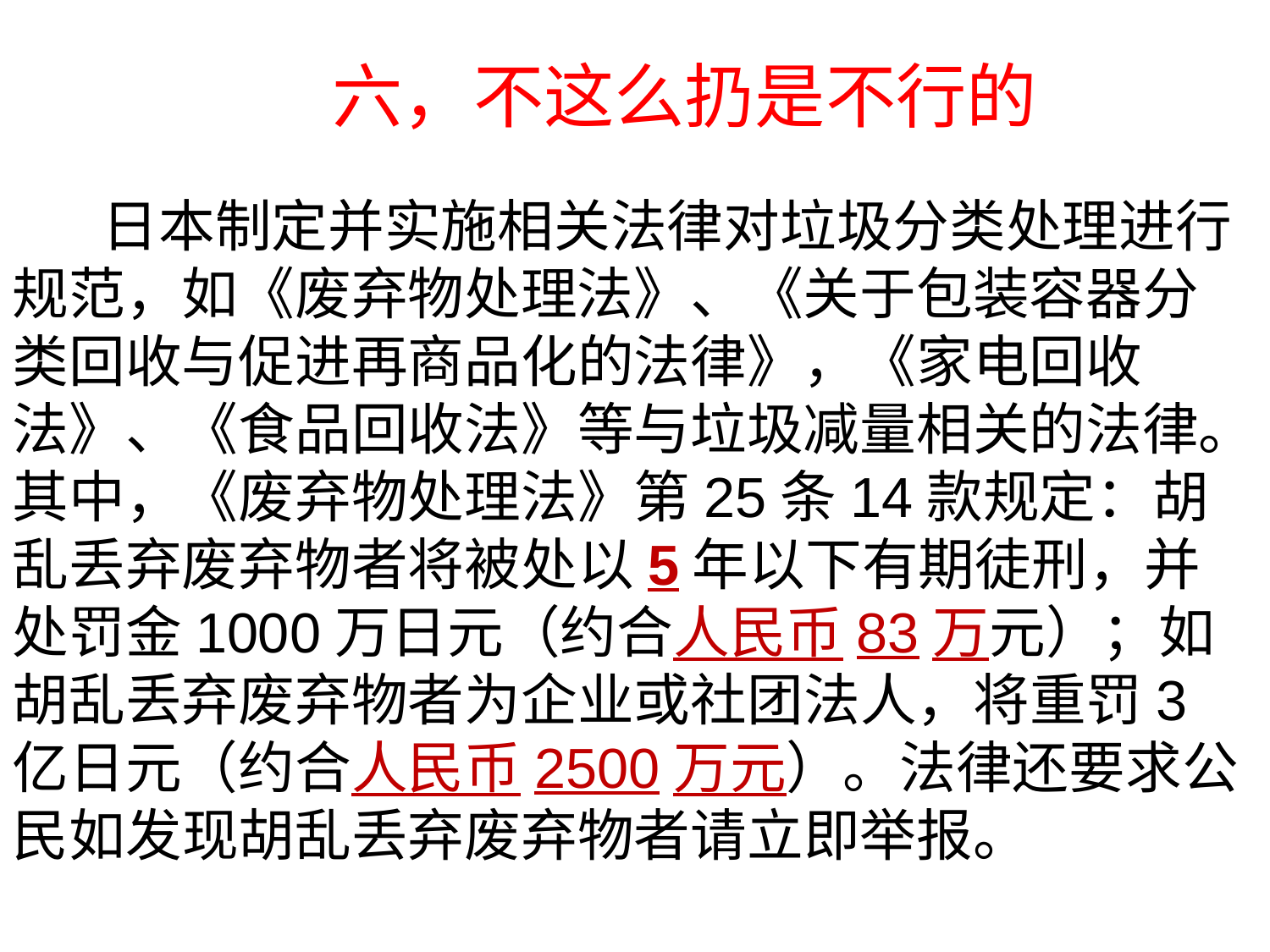

六，不这么扔是不行的
      日本制定并实施相关法律对垃圾分类处理进行规范，如《废弃物处理法》、《关于包装容器分类回收与促进再商品化的法律》，《家电回收法》、《食品回收法》等与垃圾减量相关的法律。其中，《废弃物处理法》第25条14款规定：胡乱丢弃废弃物者将被处以5年以下有期徒刑，并处罚金1000万日元（约合人民币83万元）；如胡乱丢弃废弃物者为企业或社团法人，将重罚3亿日元（约合人民币2500万元）。法律还要求公民如发现胡乱丢弃废弃物者请立即举报。